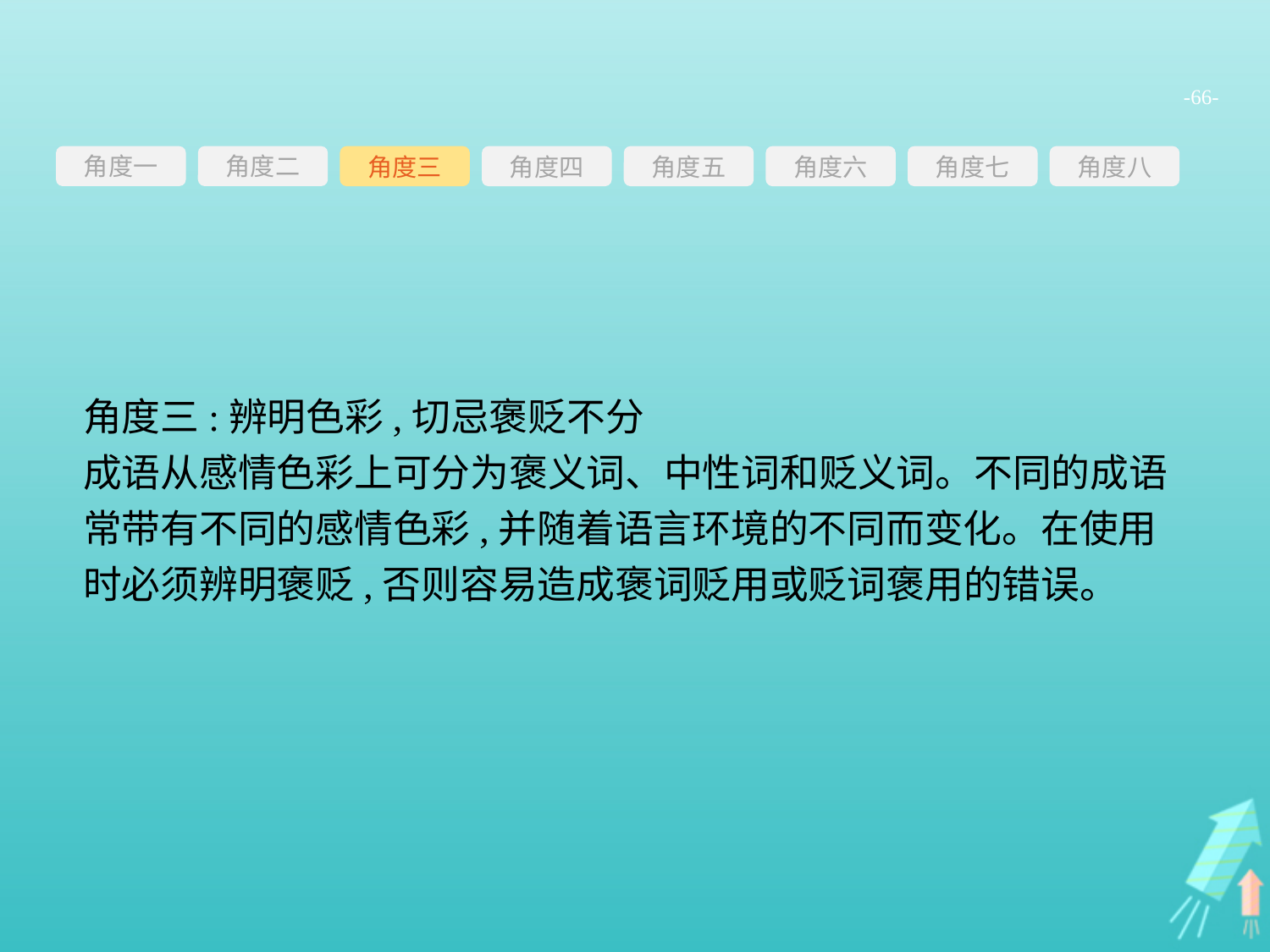

-66-
角度一
角度三
角度四
角度五
角度六
角度七
角度八
角度二
角度三:辨明色彩,切忌褒贬不分
成语从感情色彩上可分为褒义词、中性词和贬义词。不同的成语常带有不同的感情色彩,并随着语言环境的不同而变化。在使用时必须辨明褒贬,否则容易造成褒词贬用或贬词褒用的错误。